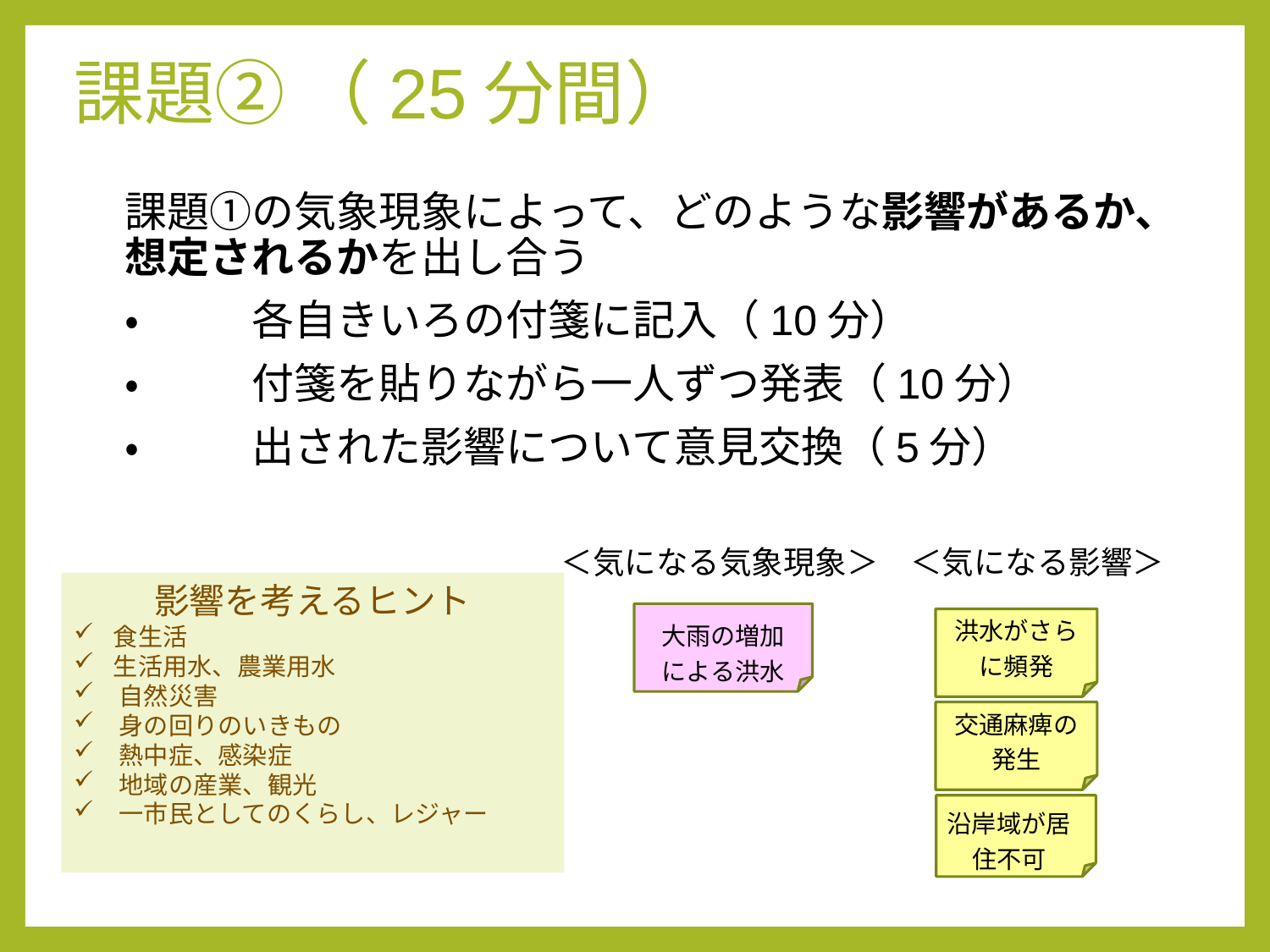

# 課題② （25分間）
課題①の気象現象によって、どのような影響があるか、想定されるかを出し合う
・	各自きいろの付箋に記入（10分）
・	付箋を貼りながら一人ずつ発表（10分）
・	出された影響について意見交換（5分）

＜気になる気象現象＞　＜気になる影響＞
影響を考えるヒント
食生活
生活用水、農業用水
　自然災害
　身の回りのいきもの
　熱中症、感染症
　地域の産業、観光
　一市民としてのくらし、レジャー

大雨の増加による洪水

洪水がさらに頻発
交通麻痺の発生

沿岸域が居住不可